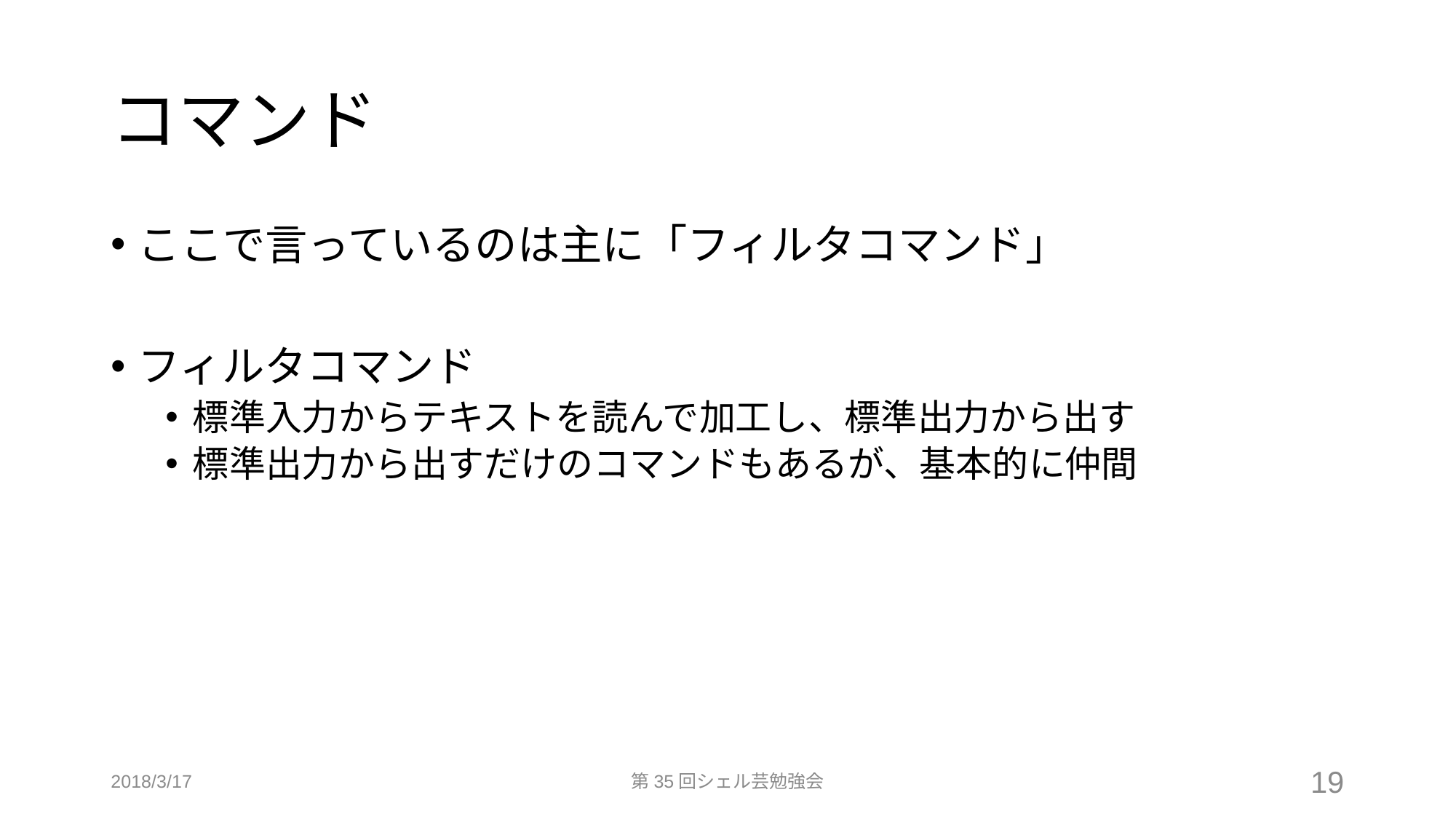

# コマンド
ここで言っているのは主に「フィルタコマンド」

フィルタコマンド
標準入力からテキストを読んで加工し、標準出力から出す
標準出力から出すだけのコマンドもあるが、基本的に仲間
2018/3/17
第35回シェル芸勉強会
19